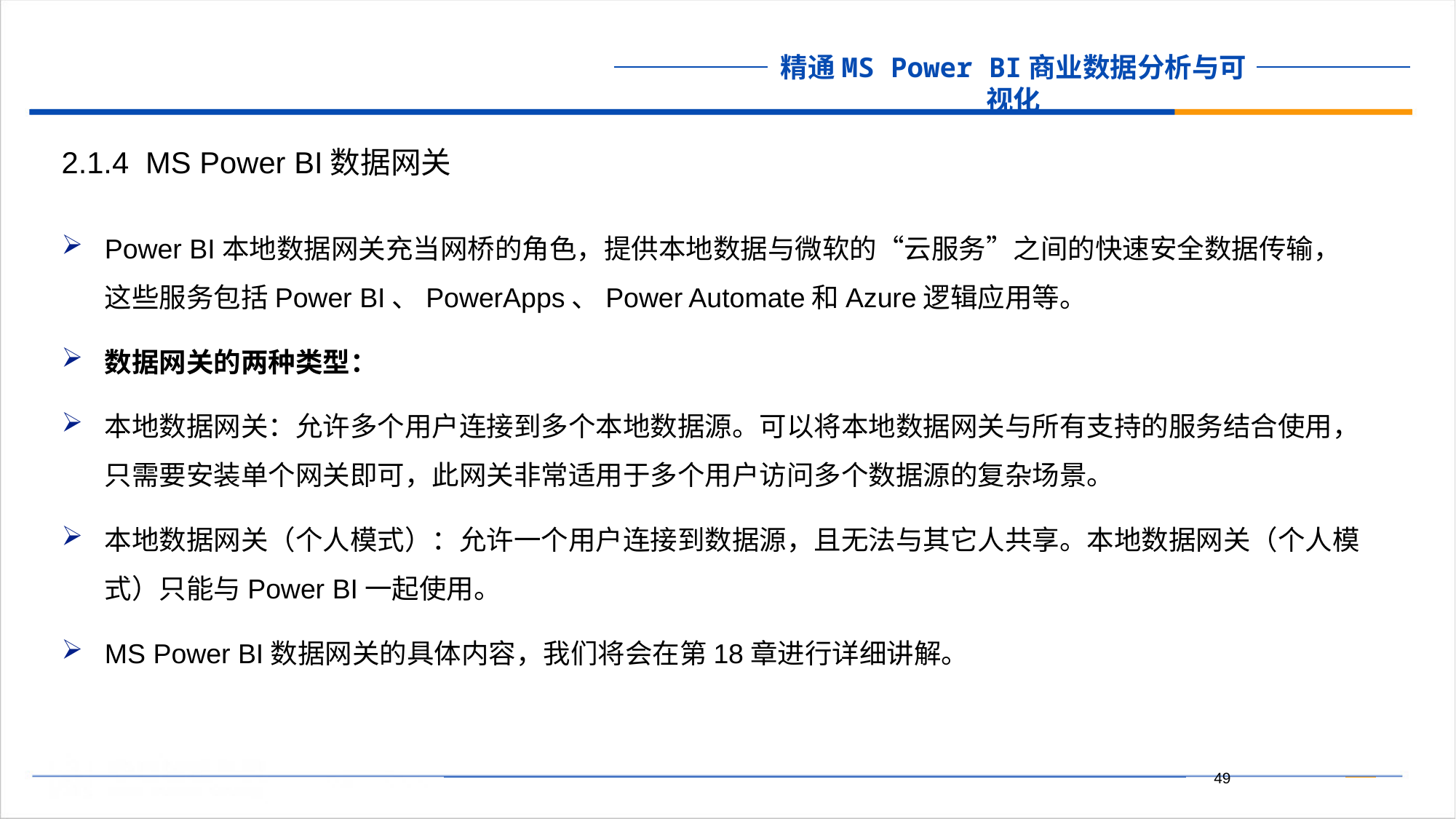

2.1.4  MS Power BI数据网关
Power BI本地数据网关充当网桥的角色，提供本地数据与微软的“云服务”之间的快速安全数据传输，这些服务包括Power BI、PowerApps、Power Automate和Azure逻辑应用等。
数据网关的两种类型：
本地数据网关：允许多个用户连接到多个本地数据源。可以将本地数据网关与所有支持的服务结合使用，只需要安装单个网关即可，此网关非常适用于多个用户访问多个数据源的复杂场景。
本地数据网关（个人模式）：允许一个用户连接到数据源，且无法与其它人共享。本地数据网关（个人模式）只能与Power BI一起使用。
MS Power BI数据网关的具体内容，我们将会在第18章进行详细讲解。